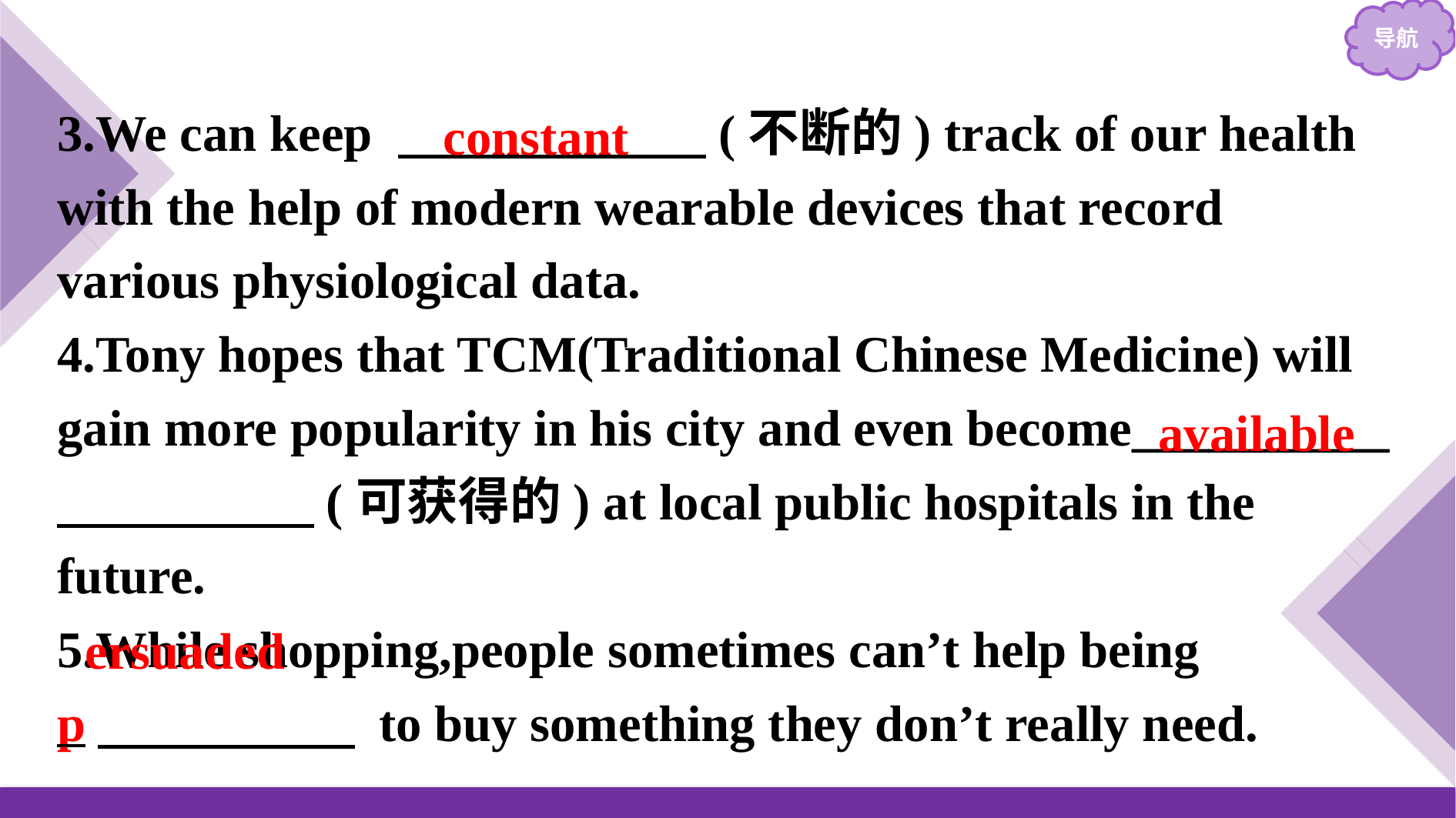

3.We can keep 　　　　　　(不断的) track of our health with the help of modern wearable devices that record various physiological data.
4.Tony hopes that TCM(Traditional Chinese Medicine) will gain more popularity in his city and even become__________ 　　　　　(可获得的) at local public hospitals in the future.
5.While shopping,people sometimes can’t help being
p　　　　　 to buy something they don’t really need.
constant
available
ersuaded